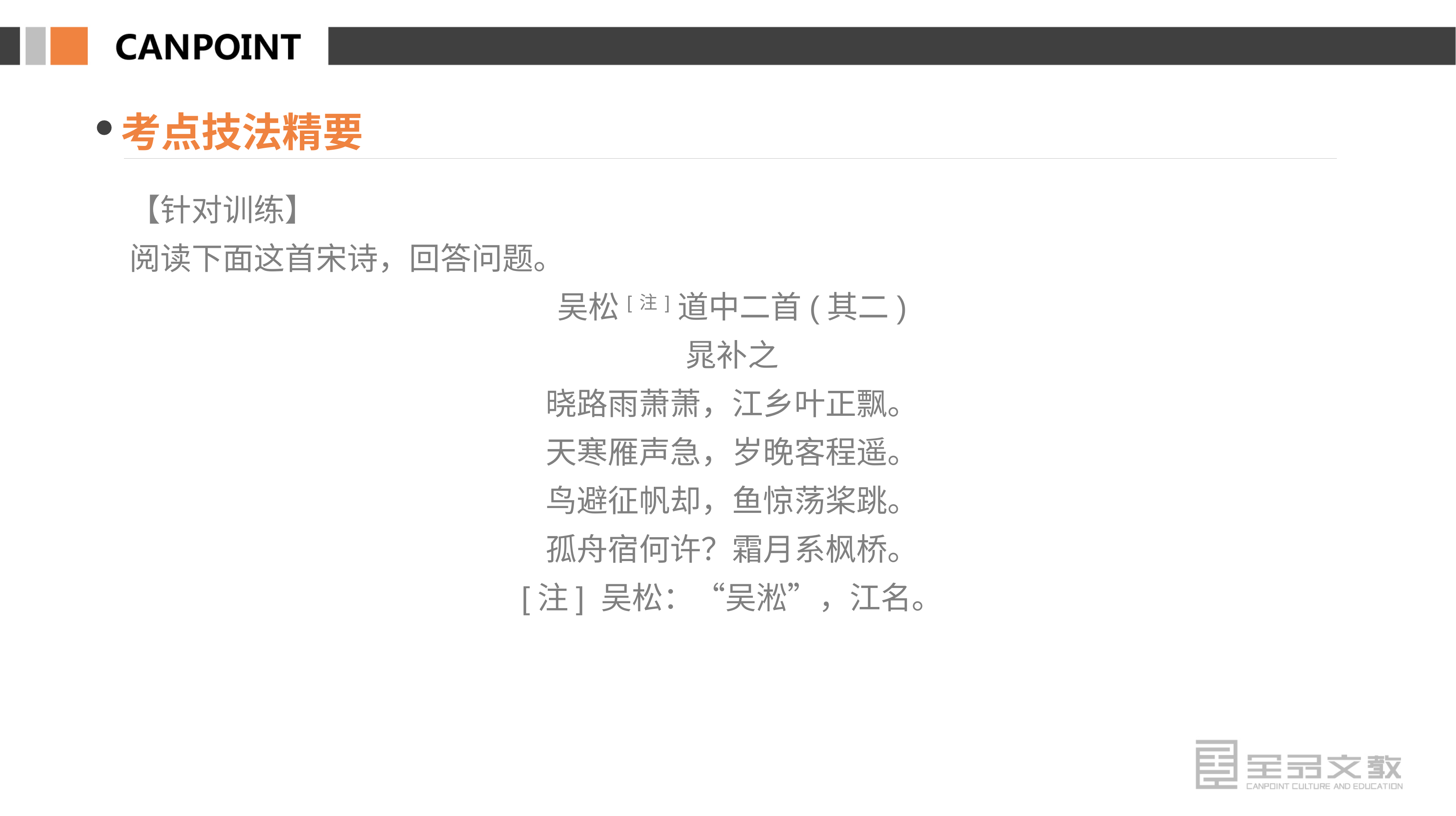

考点技法精要

【针对训练】
阅读下面这首宋诗，回答问题。
吴松[注]道中二首(其二)
晁补之
晓路雨萧萧，江乡叶正飘。
天寒雁声急，岁晚客程遥。
鸟避征帆却，鱼惊荡桨跳。
孤舟宿何许？霜月系枫桥。
[注] 吴松：“吴淞”，江名。